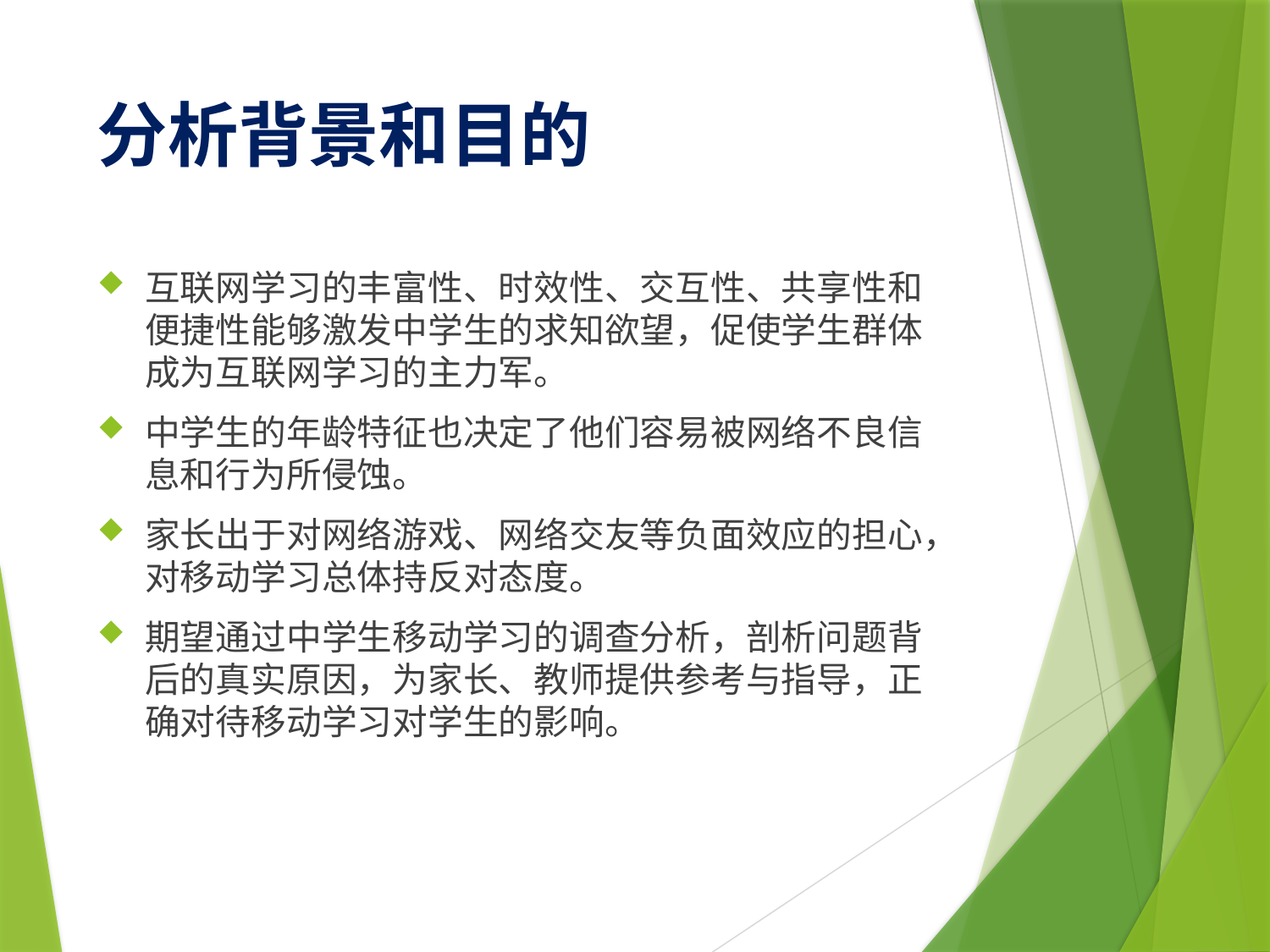

# 分析背景和目的
互联网学习的丰富性、时效性、交互性、共享性和便捷性能够激发中学生的求知欲望，促使学生群体成为互联网学习的主力军。
中学生的年龄特征也决定了他们容易被网络不良信息和行为所侵蚀。
家长出于对网络游戏、网络交友等负面效应的担心，对移动学习总体持反对态度。
期望通过中学生移动学习的调查分析，剖析问题背后的真实原因，为家长、教师提供参考与指导，正确对待移动学习对学生的影响。